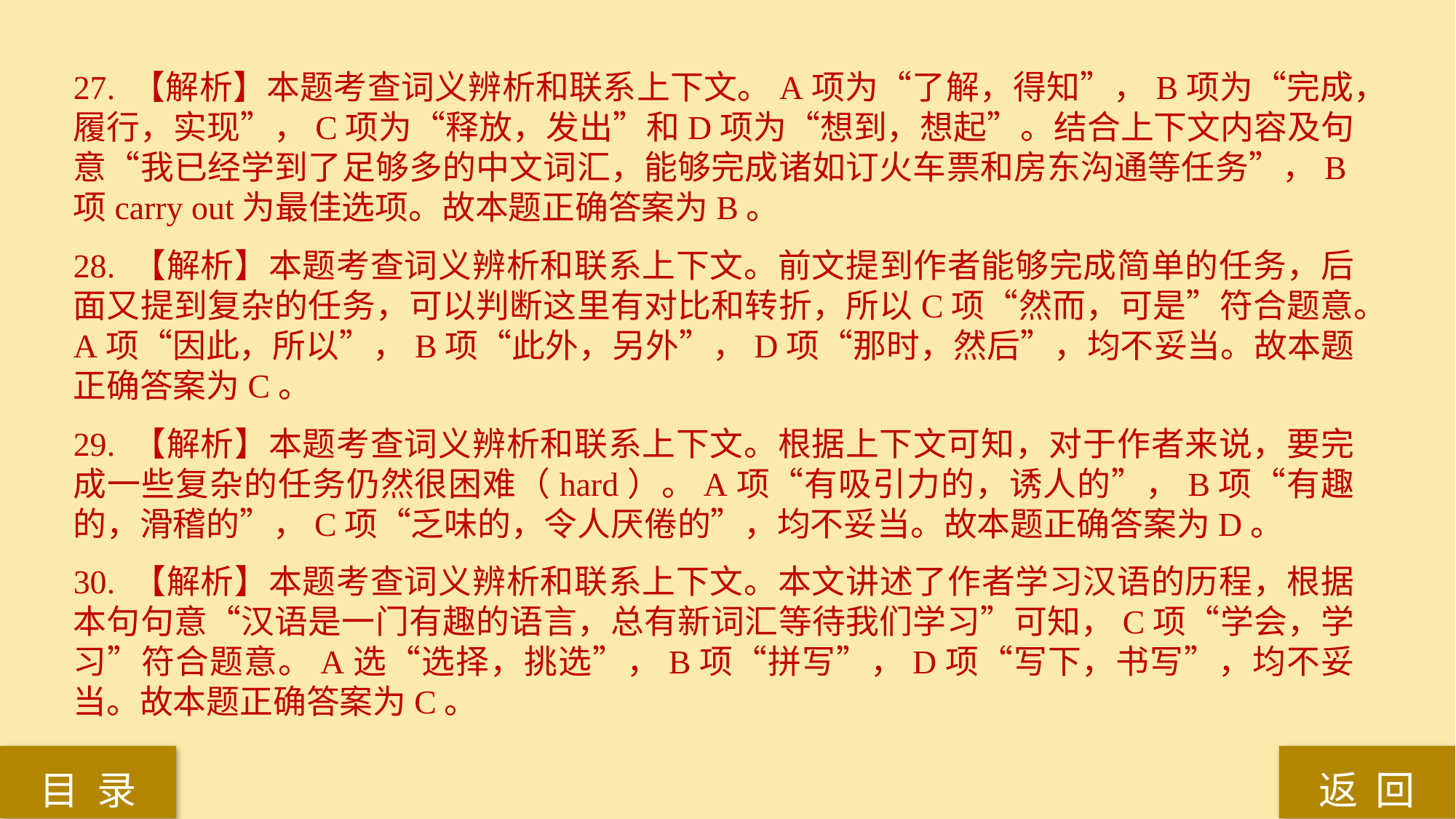

27. 【解析】本题考查词义辨析和联系上下文。A项为“了解，得知”，B项为“完成，履行，实现”，C项为“释放，发出”和D项为“想到，想起”。结合上下文内容及句意“我已经学到了足够多的中文词汇，能够完成诸如订火车票和房东沟通等任务”，B项carry out为最佳选项。故本题正确答案为B。
28. 【解析】本题考查词义辨析和联系上下文。前文提到作者能够完成简单的任务，后面又提到复杂的任务，可以判断这里有对比和转折，所以C项“然而，可是”符合题意。A项“因此，所以”，B项“此外，另外”，D项“那时，然后”，均不妥当。故本题正确答案为C。
29. 【解析】本题考查词义辨析和联系上下文。根据上下文可知，对于作者来说，要完成一些复杂的任务仍然很困难（hard）。A项“有吸引力的，诱人的”，B项“有趣的，滑稽的”，C项“乏味的，令人厌倦的”，均不妥当。故本题正确答案为D。
30. 【解析】本题考查词义辨析和联系上下文。本文讲述了作者学习汉语的历程，根据本句句意“汉语是一门有趣的语言，总有新词汇等待我们学习”可知，C项“学会，学习”符合题意。A选“选择，挑选”，B项“拼写”，D项“写下，书写”，均不妥当。故本题正确答案为C。
返  回